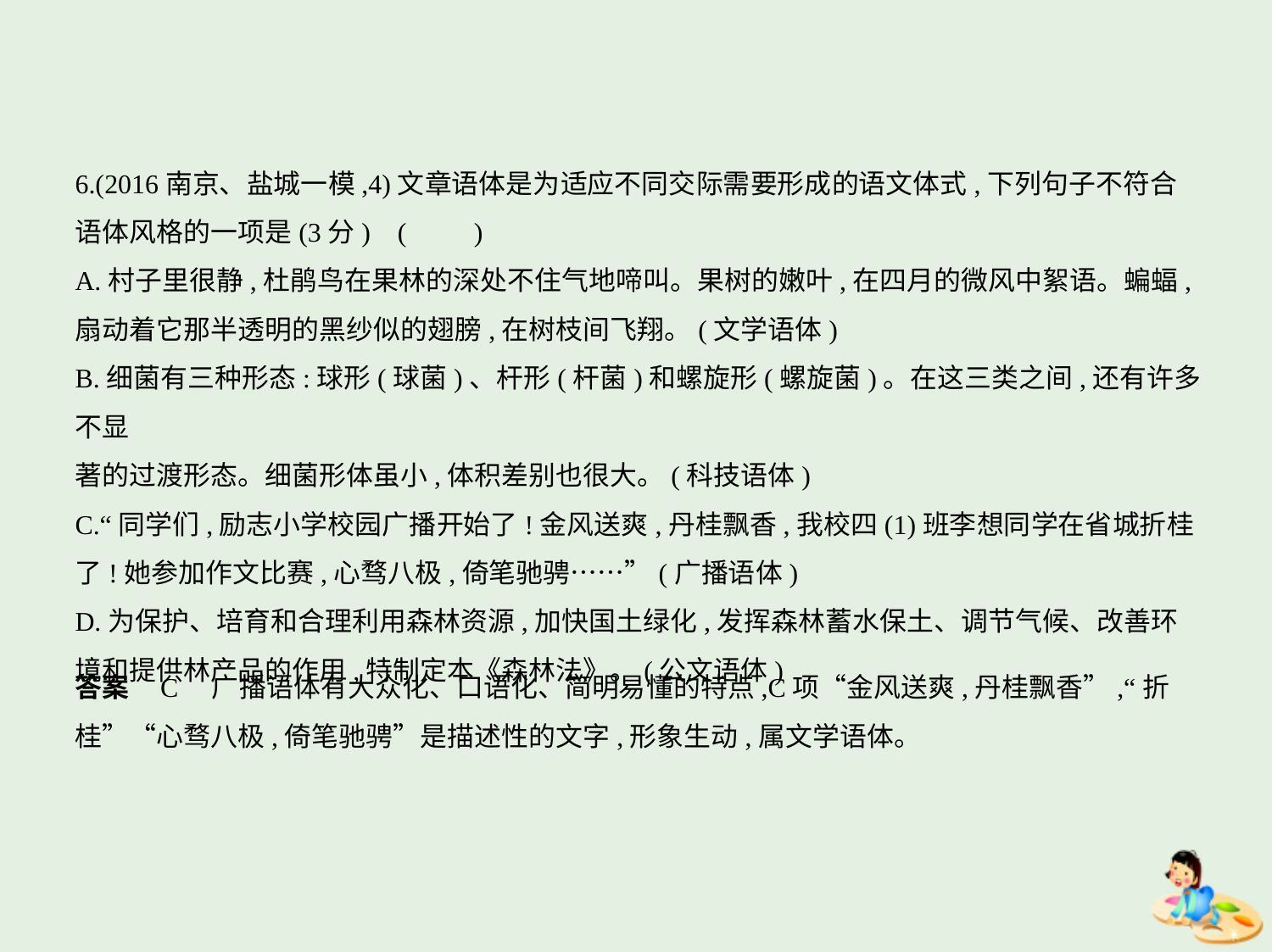

6.(2016南京、盐城一模,4)文章语体是为适应不同交际需要形成的语文体式,下列句子不符合
语体风格的一项是(3分) (　　)
A.村子里很静,杜鹃鸟在果林的深处不住气地啼叫。果树的嫩叶,在四月的微风中絮语。蝙蝠,
扇动着它那半透明的黑纱似的翅膀,在树枝间飞翔。(文学语体)
B.细菌有三种形态:球形(球菌)、杆形(杆菌)和螺旋形(螺旋菌)。在这三类之间,还有许多不显
著的过渡形态。细菌形体虽小,体积差别也很大。(科技语体)
C.“同学们,励志小学校园广播开始了!金风送爽,丹桂飘香,我校四(1)班李想同学在省城折桂
了!她参加作文比赛,心骛八极,倚笔驰骋……”(广播语体)
D.为保护、培育和合理利用森林资源,加快国土绿化,发挥森林蓄水保土、调节气候、改善环
境和提供林产品的作用,特制定本《森林法》。(公文语体)
答案    C　广播语体有大众化、口语化、简明易懂的特点,C项“金风送爽,丹桂飘香”,“折
桂”“心骛八极,倚笔驰骋”是描述性的文字,形象生动,属文学语体。